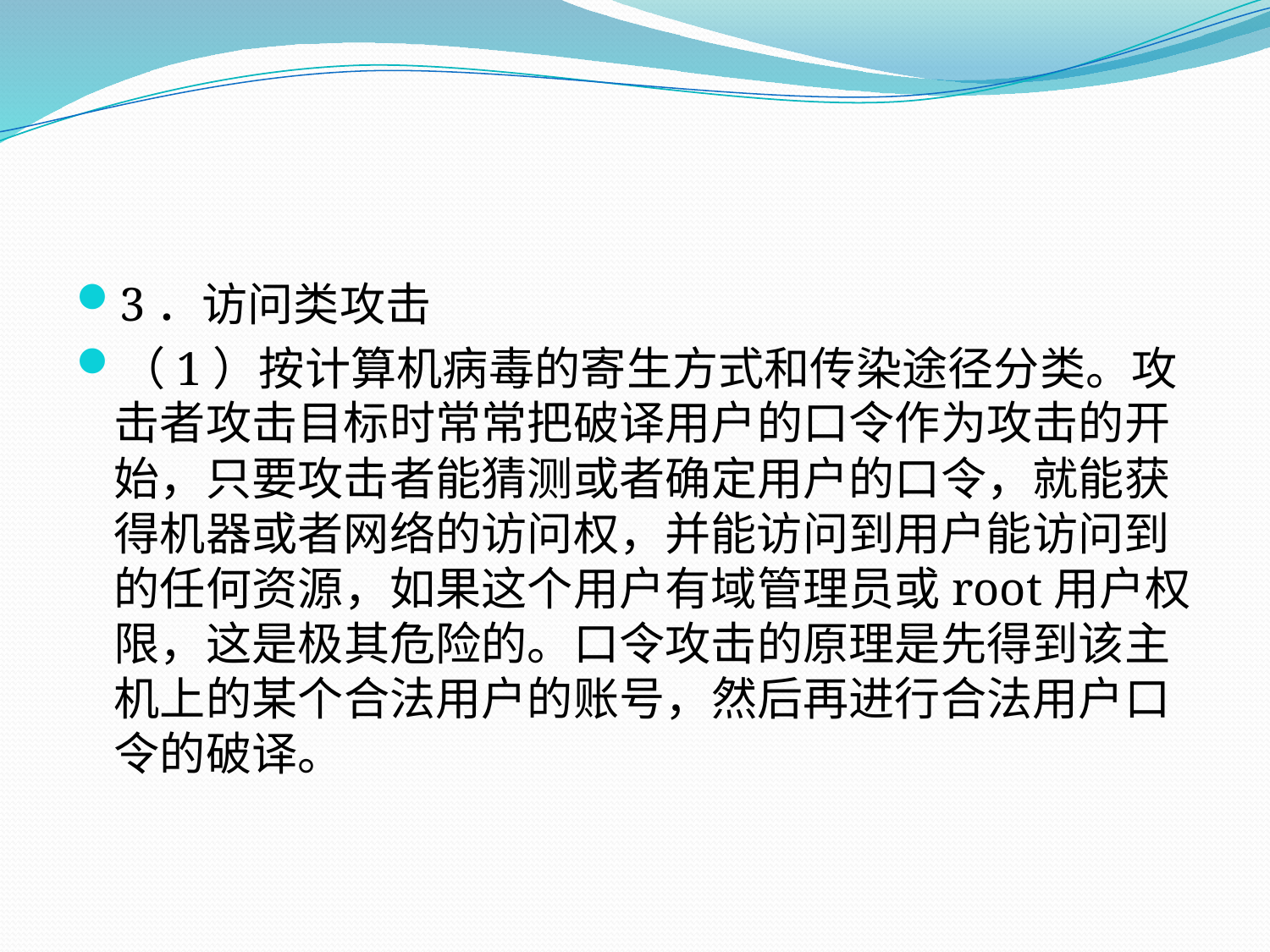

#
3．访问类攻击
（1）按计算机病毒的寄生方式和传染途径分类。攻击者攻击目标时常常把破译用户的口令作为攻击的开始，只要攻击者能猜测或者确定用户的口令，就能获得机器或者网络的访问权，并能访问到用户能访问到的任何资源，如果这个用户有域管理员或root用户权限，这是极其危险的。口令攻击的原理是先得到该主机上的某个合法用户的账号，然后再进行合法用户口令的破译。